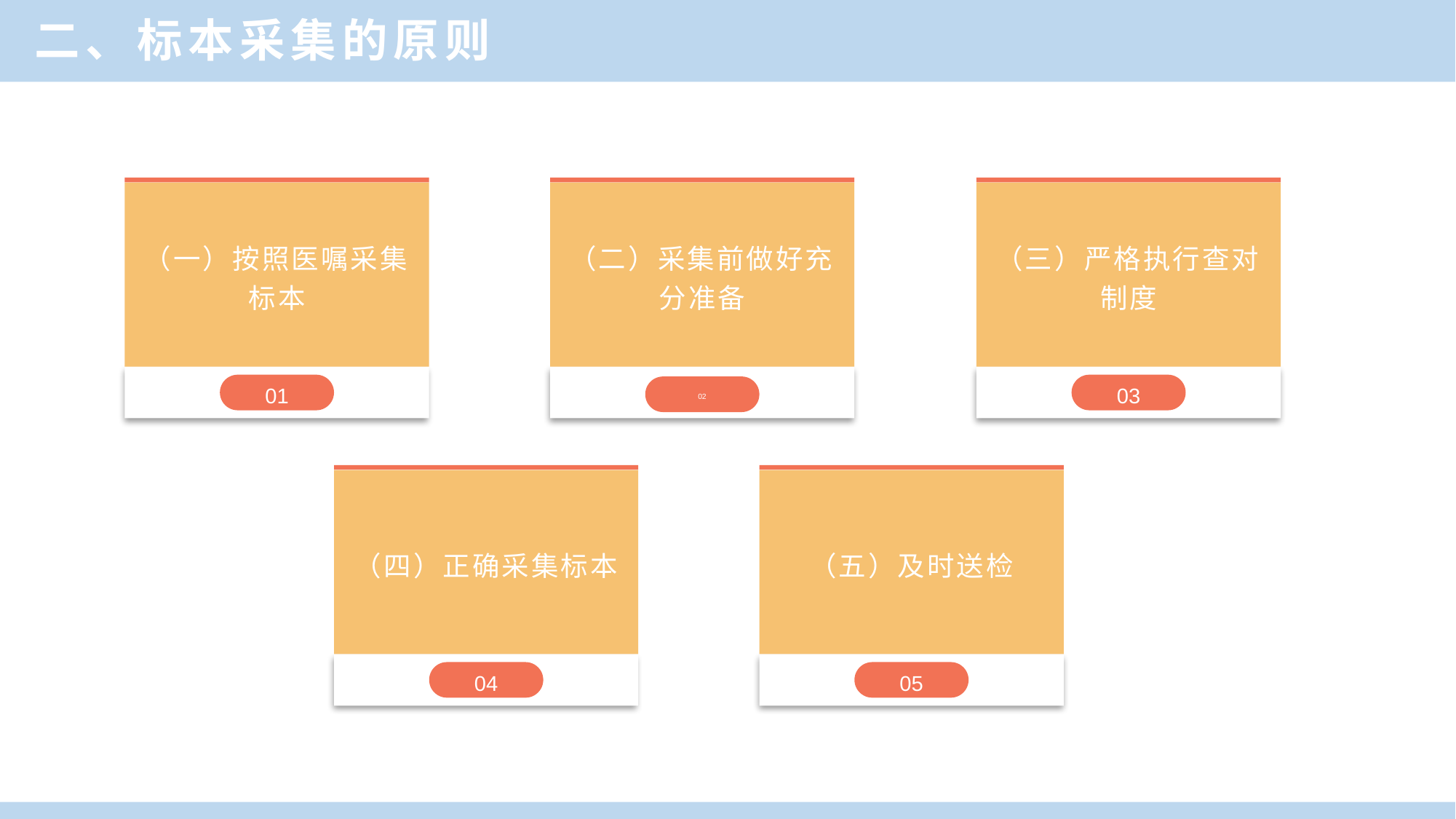

二、标本采集的原则

（一）按照医嘱采集标本

01

（二）采集前做好充分准备

02

（三）严格执行查对制度

03

（四）正确采集标本

04

（五）及时送检

05